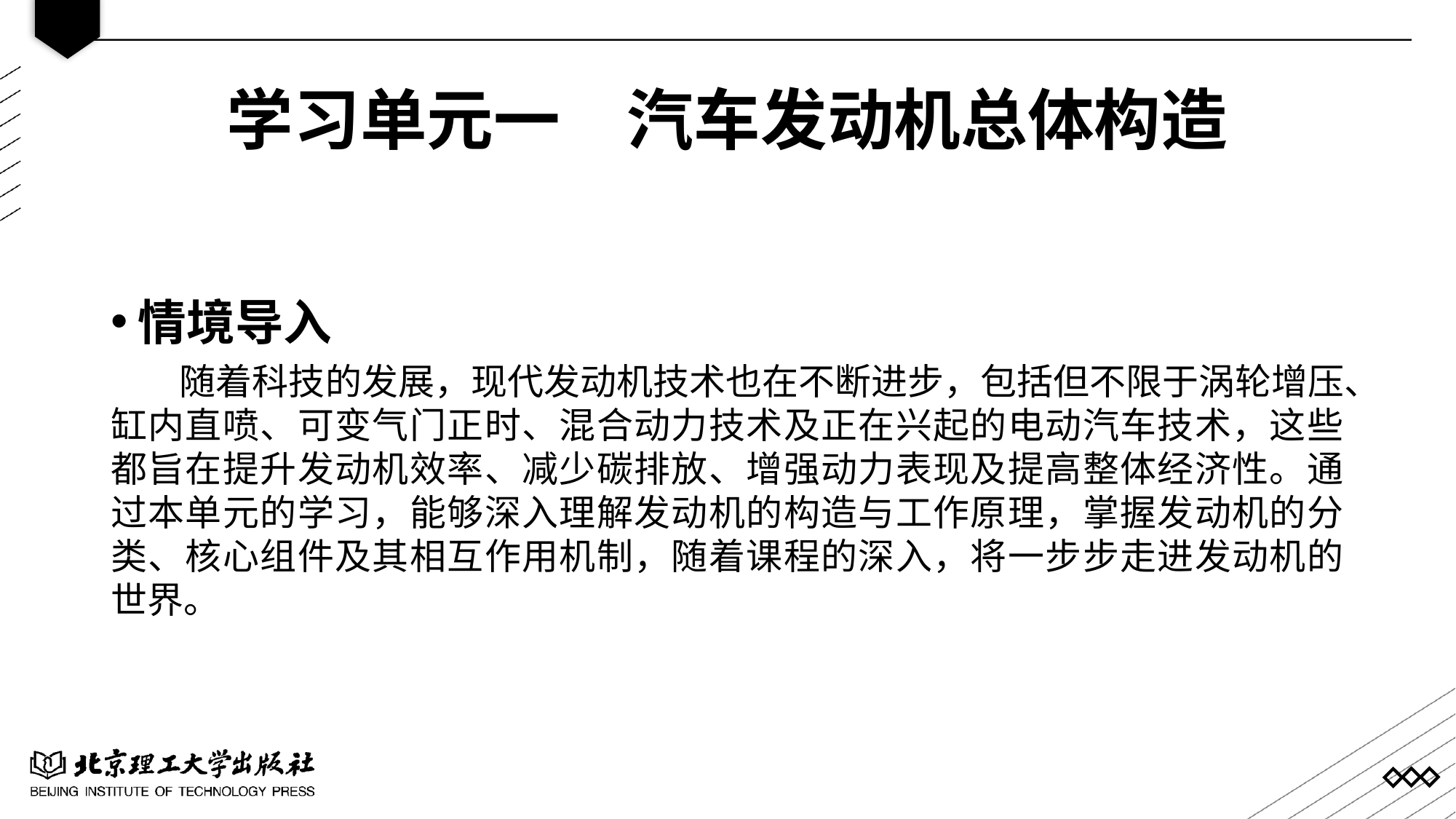

学习单元一　汽车发动机总体构造
情境导入
随着科技的发展，现代发动机技术也在不断进步，包括但不限于涡轮增压、缸内直喷、可变气门正时、混合动力技术及正在兴起的电动汽车技术，这些都旨在提升发动机效率、减少碳排放、增强动力表现及提高整体经济性。通过本单元的学习，能够深入理解发动机的构造与工作原理，掌握发动机的分类、核心组件及其相互作用机制，随着课程的深入，将一步步走进发动机的世界。